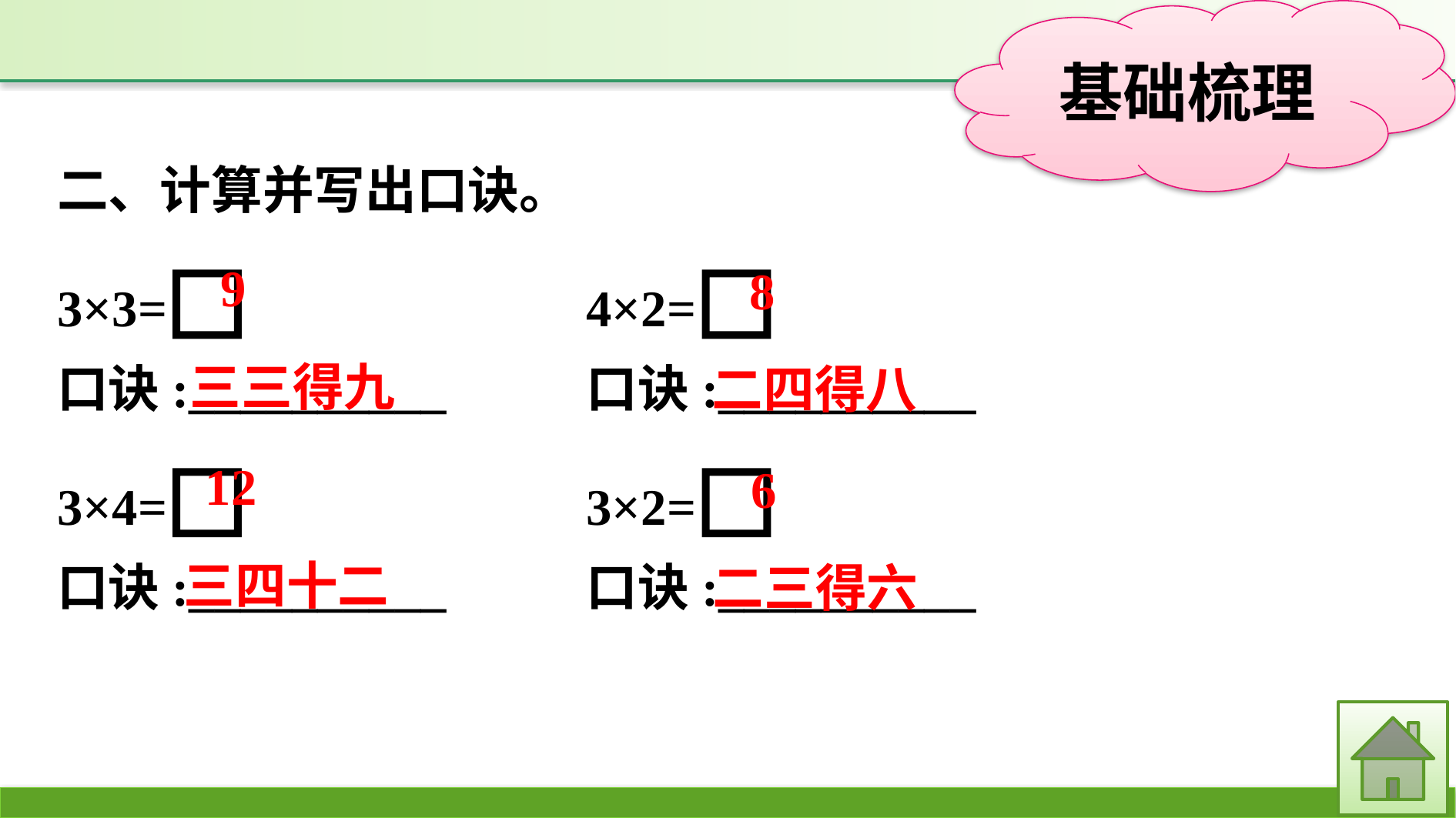

二、计算并写出口诀。
3×3=□　　　　	4×2=□
口诀:__________　　	口诀:__________
3×4=□　　　　	3×2=□
口诀:__________		口诀:__________
9
8
三三得九
二四得八
12
6
三四十二
二三得六